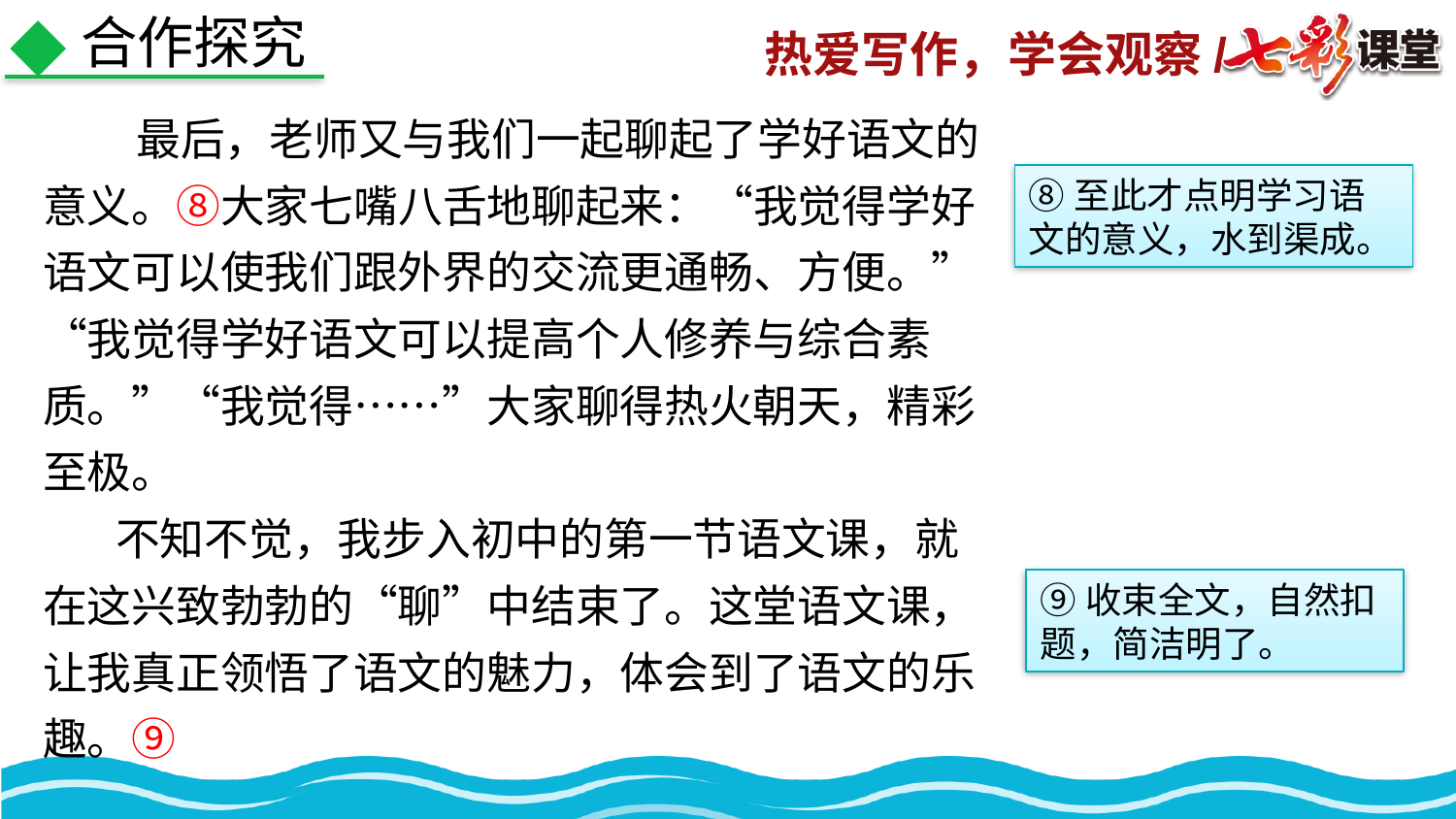

合作探究

 最后，老师又与我们一起聊起了学好语文的意义。⑧大家七嘴八舌地聊起来：“我觉得学好语文可以使我们跟外界的交流更通畅、方便。”“我觉得学好语文可以提高个人修养与综合素质。”“我觉得……”大家聊得热火朝天，精彩至极。
不知不觉，我步入初中的第一节语文课，就在这兴致勃勃的“聊”中结束了。这堂语文课，让我真正领悟了语文的魅力，体会到了语文的乐趣。⑨
⑧至此才点明学习语文的意义，水到渠成。
⑨收束全文，自然扣题，简洁明了。